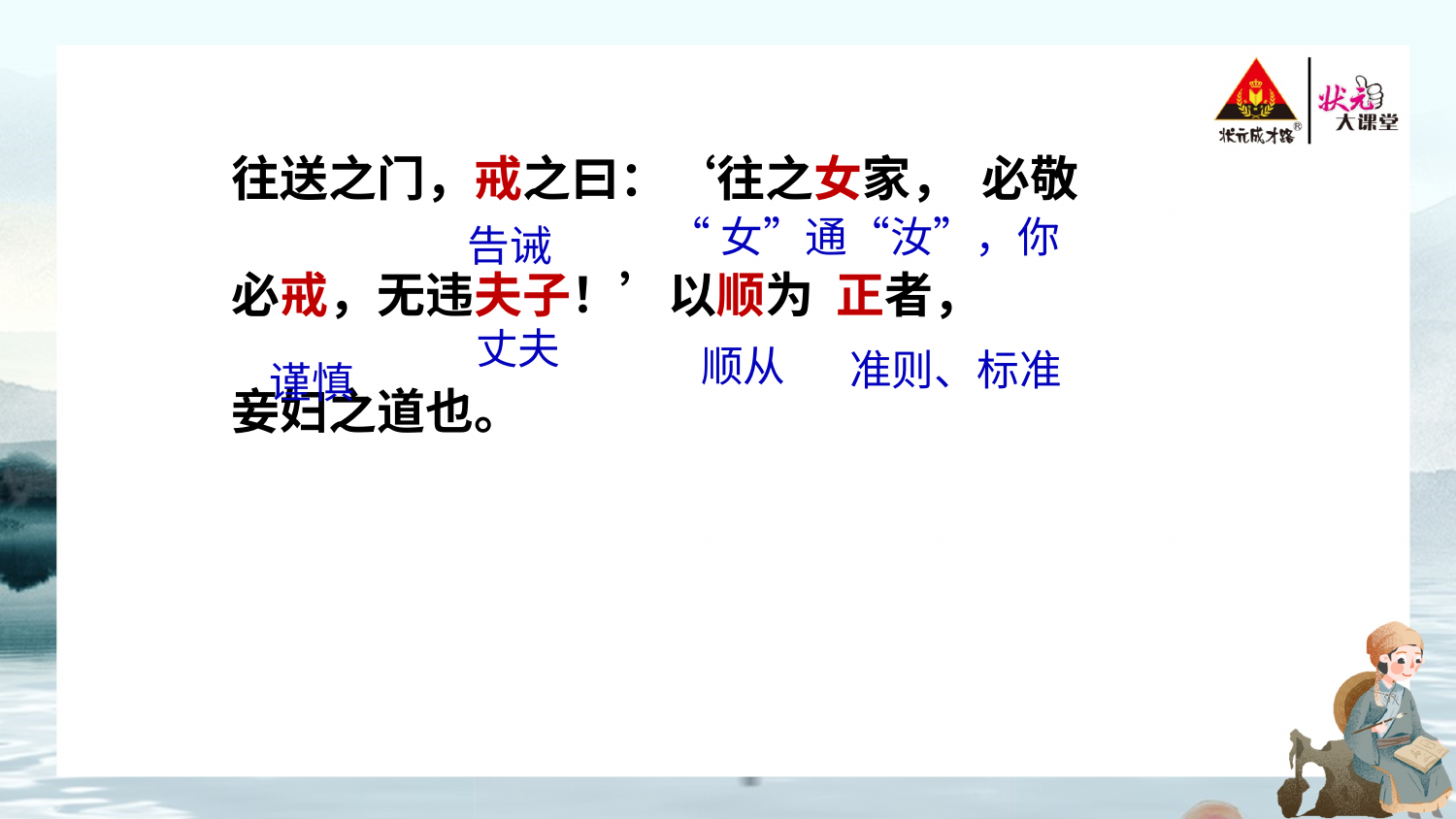

往送之门，戒之曰：‘往之女家，  必敬

必戒，无违夫子！’以顺为  正者，

妾妇之道也。

“女”通“汝”，你
告诫
丈夫
顺从
准则、标准

谨慎